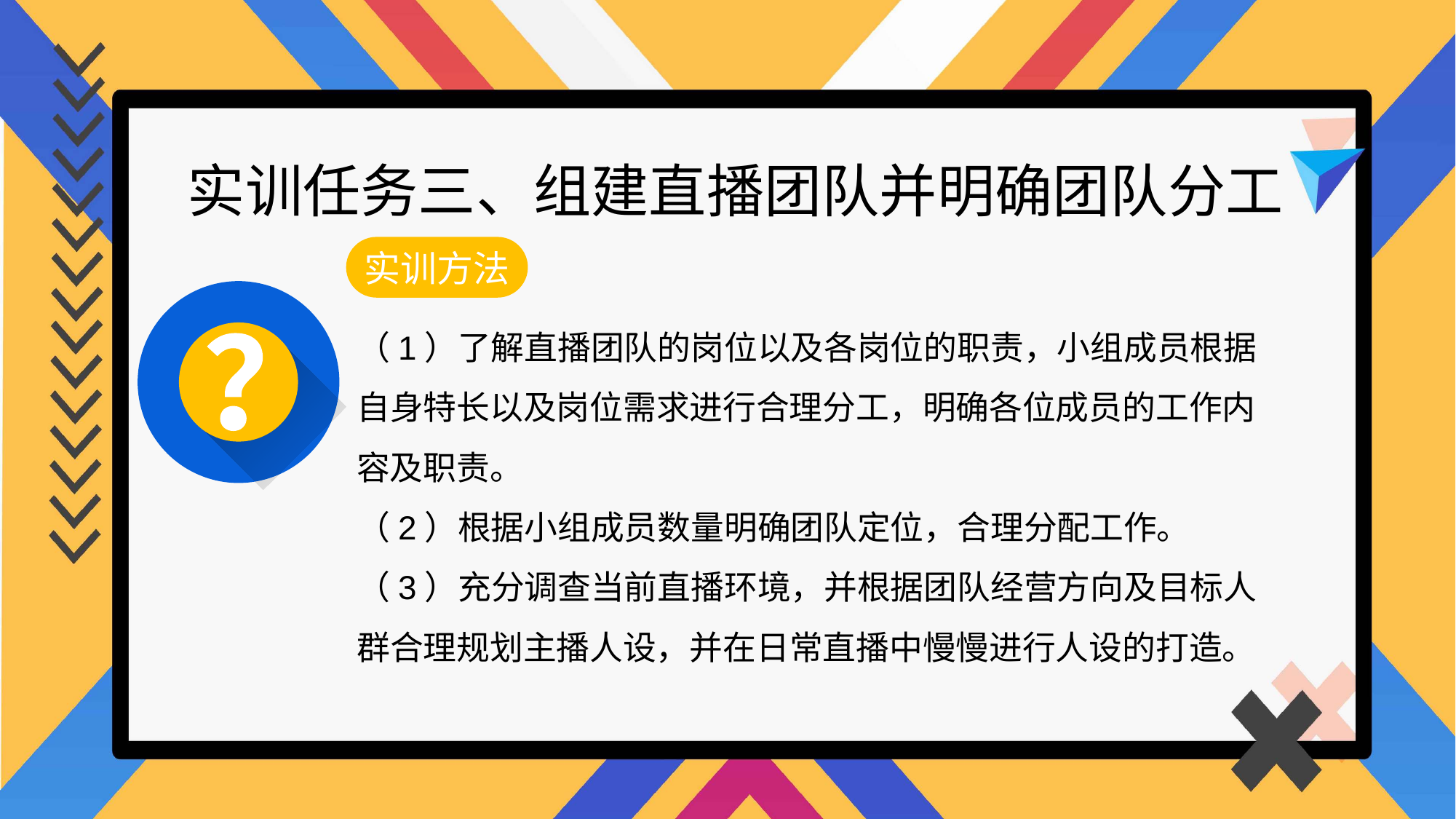

实训任务三、组建直播团队并明确团队分工
实训方法

（1）了解直播团队的岗位以及各岗位的职责，小组成员根据自身特长以及岗位需求进行合理分工，明确各位成员的工作内容及职责。
（2）根据小组成员数量明确团队定位，合理分配工作。
（3）充分调查当前直播环境，并根据团队经营方向及目标人群合理规划主播人设，并在日常直播中慢慢进行人设的打造。